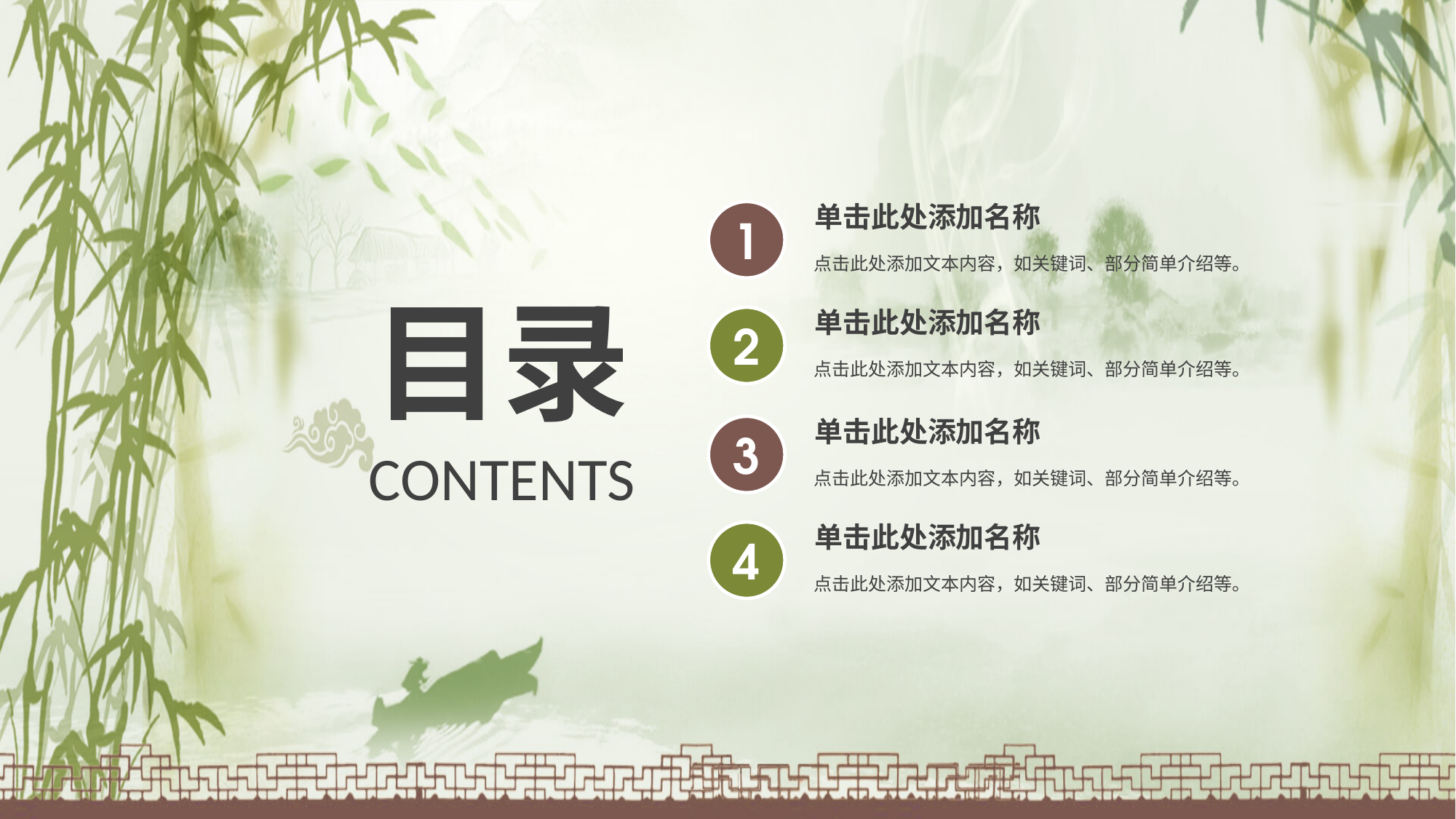

单击此处添加名称
1
点击此处添加文本内容，如关键词、部分简单介绍等。
目录
单击此处添加名称
2
点击此处添加文本内容，如关键词、部分简单介绍等。
单击此处添加名称
3
CONTENTS
点击此处添加文本内容，如关键词、部分简单介绍等。
单击此处添加名称
4
点击此处添加文本内容，如关键词、部分简单介绍等。